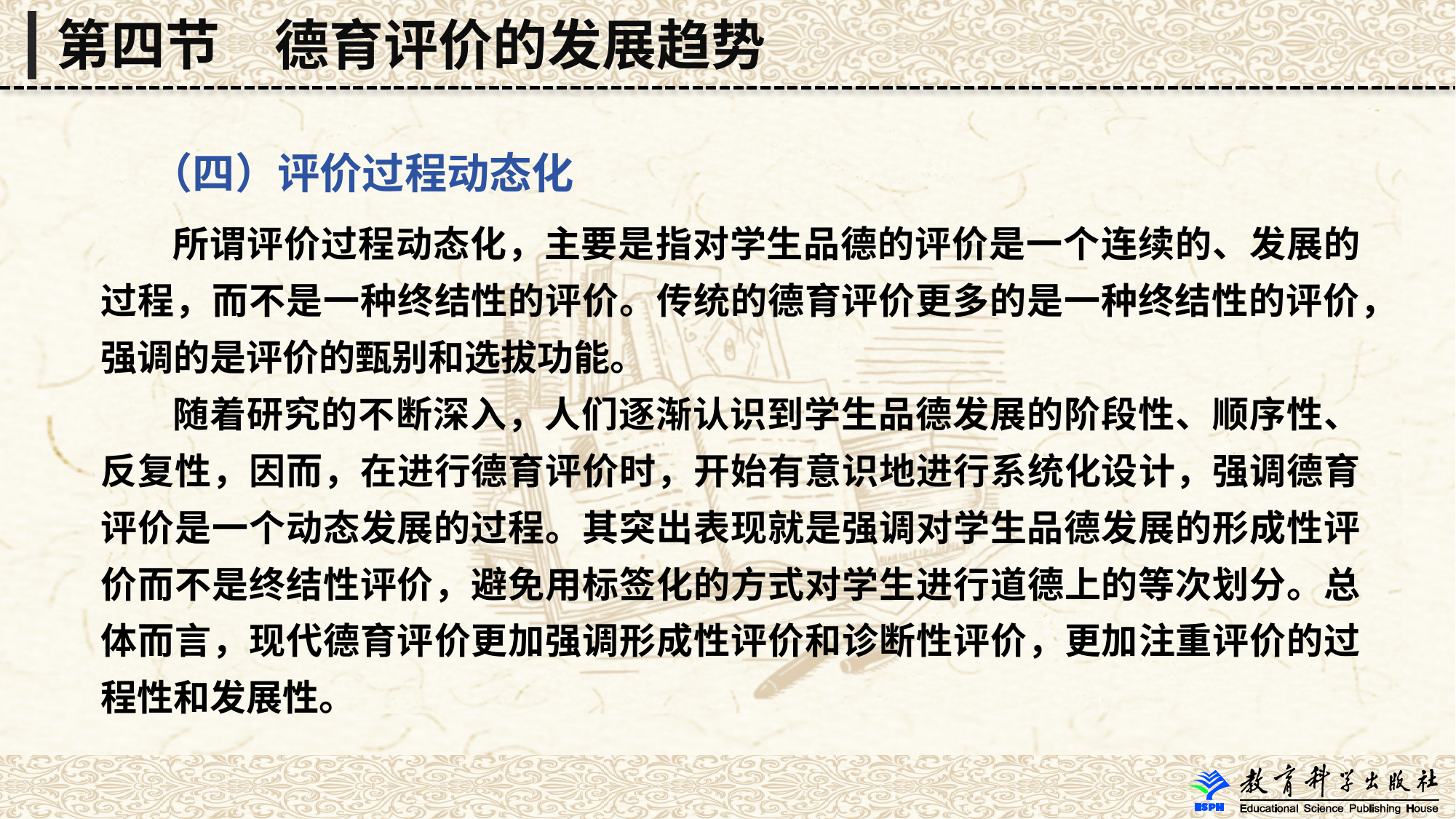

第四节　德育评价的发展趋势
     （四）评价过程动态化

       所谓评价过程动态化，主要是指对学生品德的评价是一个连续的、发展的过程，而不是一种终结性的评价。传统的德育评价更多的是一种终结性的评价，强调的是评价的甄别和选拔功能。
       随着研究的不断深入，人们逐渐认识到学生品德发展的阶段性、顺序性、反复性，因而，在进行德育评价时，开始有意识地进行系统化设计，强调德育评价是一个动态发展的过程。其突出表现就是强调对学生品德发展的形成性评价而不是终结性评价，避免用标签化的方式对学生进行道德上的等次划分。总体而言，现代德育评价更加强调形成性评价和诊断性评价，更加注重评价的过程性和发展性。